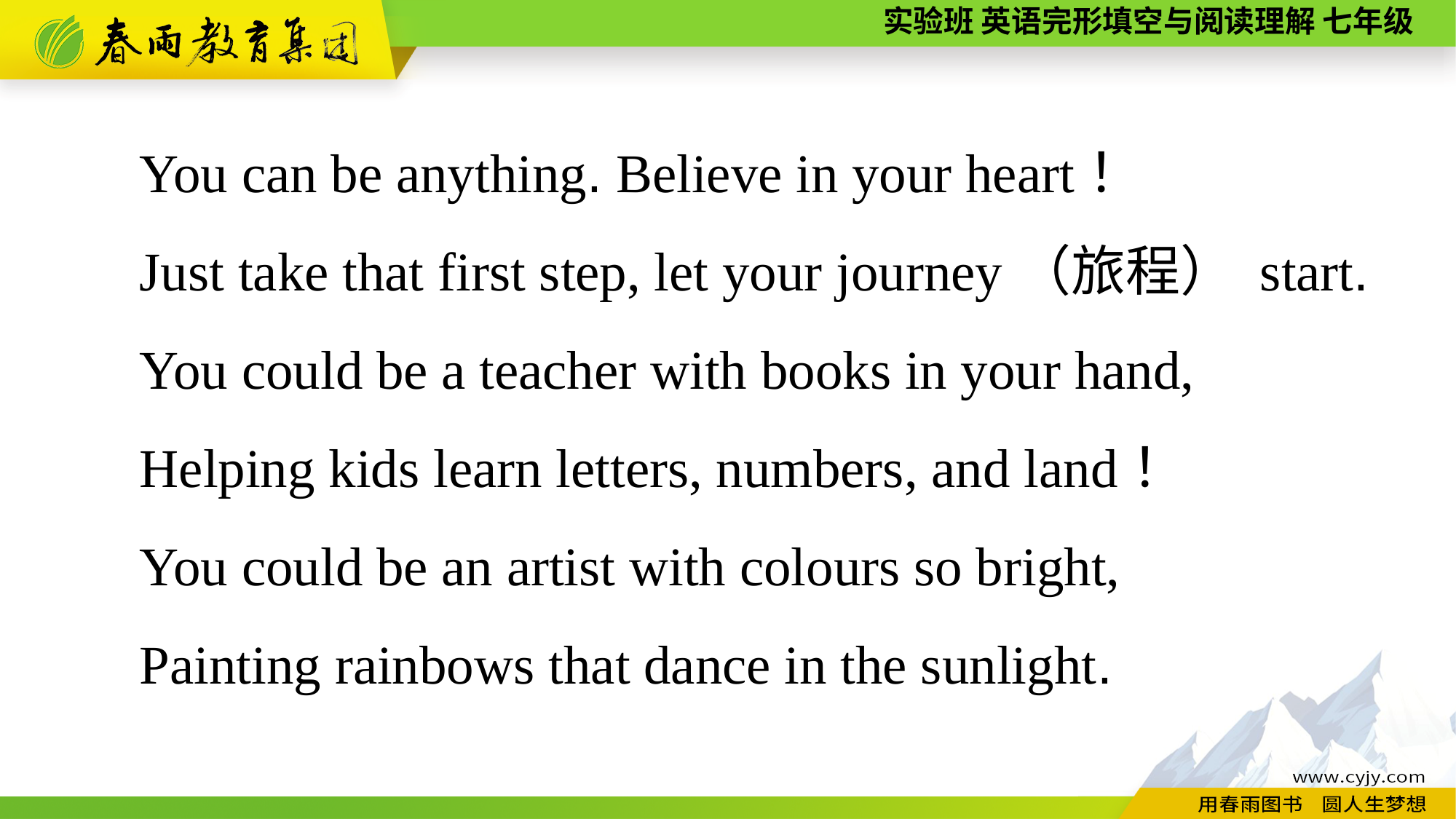

You can be anything. Believe in your heart！
Just take that first step, let your journey（旅程） start.
You could be a teacher with books in your hand,
Helping kids learn letters, numbers, and land！
You could be an artist with colours so bright,
Painting rainbows that dance in the sunlight.